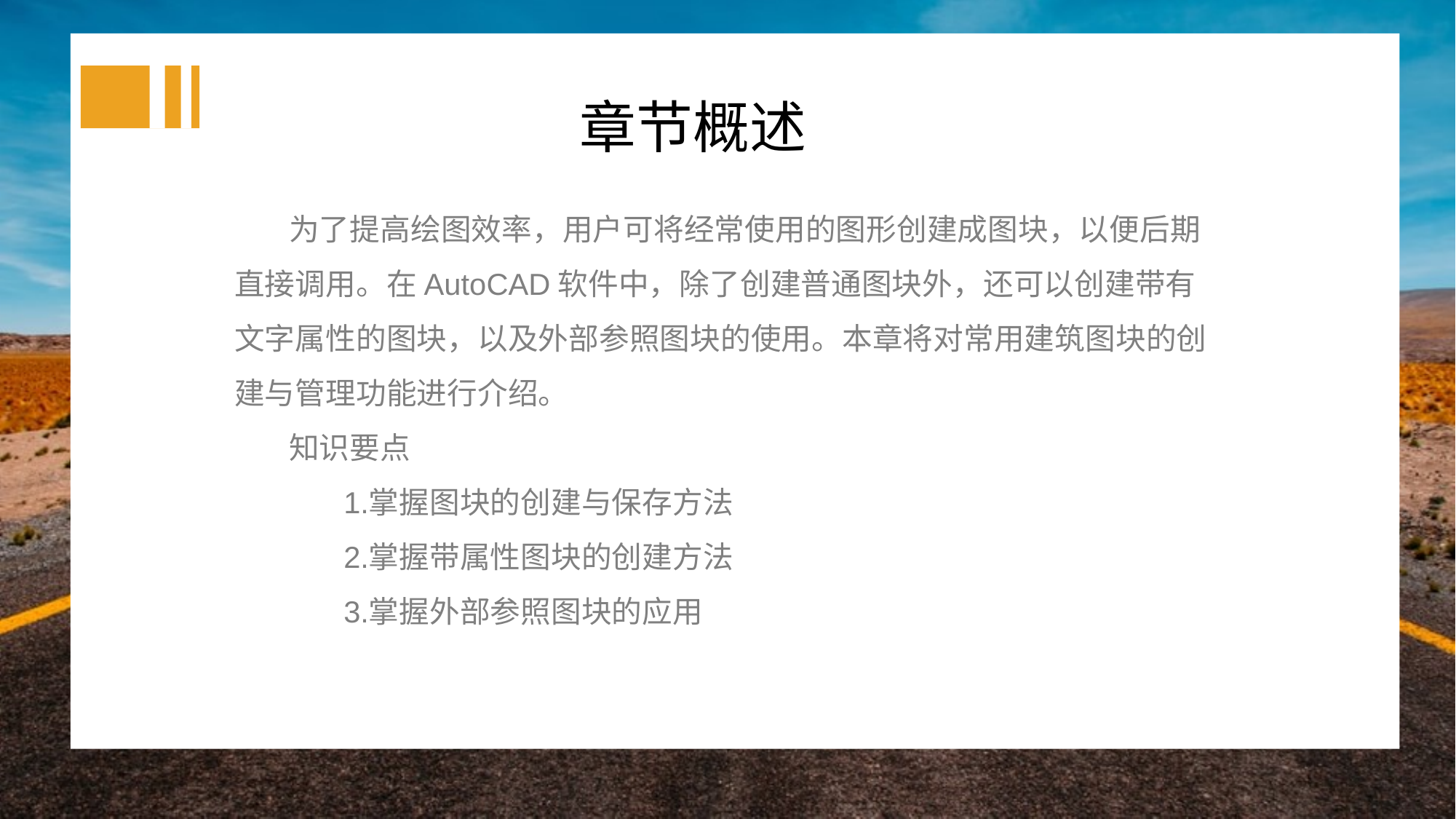

章节概述
为了提高绘图效率，用户可将经常使用的图形创建成图块，以便后期直接调用。在AutoCAD软件中，除了创建普通图块外，还可以创建带有文字属性的图块，以及外部参照图块的使用。本章将对常用建筑图块的创建与管理功能进行介绍。
知识要点
掌握图块的创建与保存方法
掌握带属性图块的创建方法
掌握外部参照图块的应用